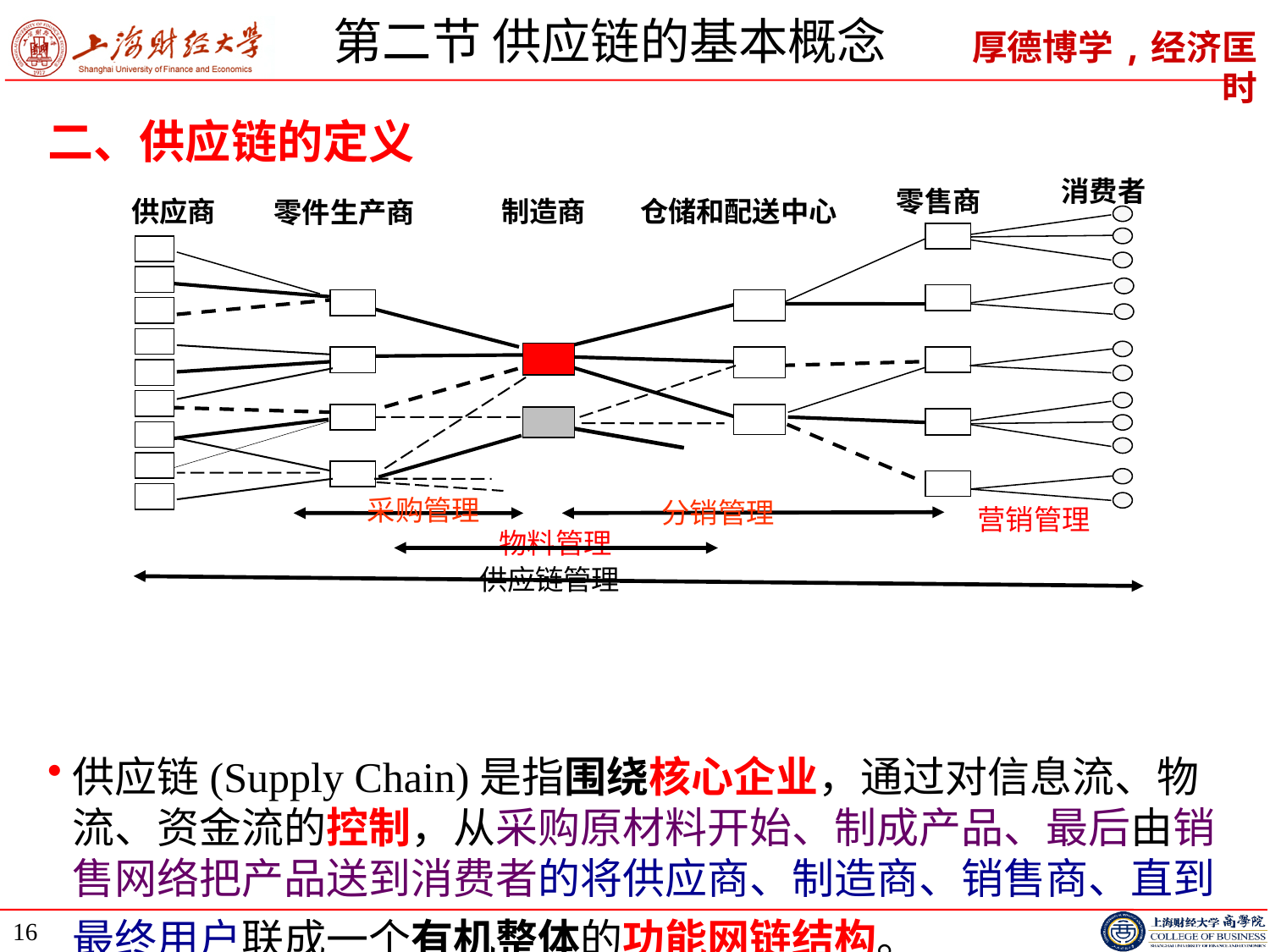

# 第二节 供应链的基本概念
二、供应链的定义

供应链(Supply Chain)是指围绕核心企业，通过对信息流、物流、资金流的控制，从采购原材料开始、制成产品、最后由销售网络把产品送到消费者的将供应商、制造商、销售商、直到最终用户联成一个有机整体的功能网链结构。
消费者
零售商
供应商
制造商
仓储和配送中心
零件生产商

采购管理
分销管理
营销管理

物料管理

供应链管理

16